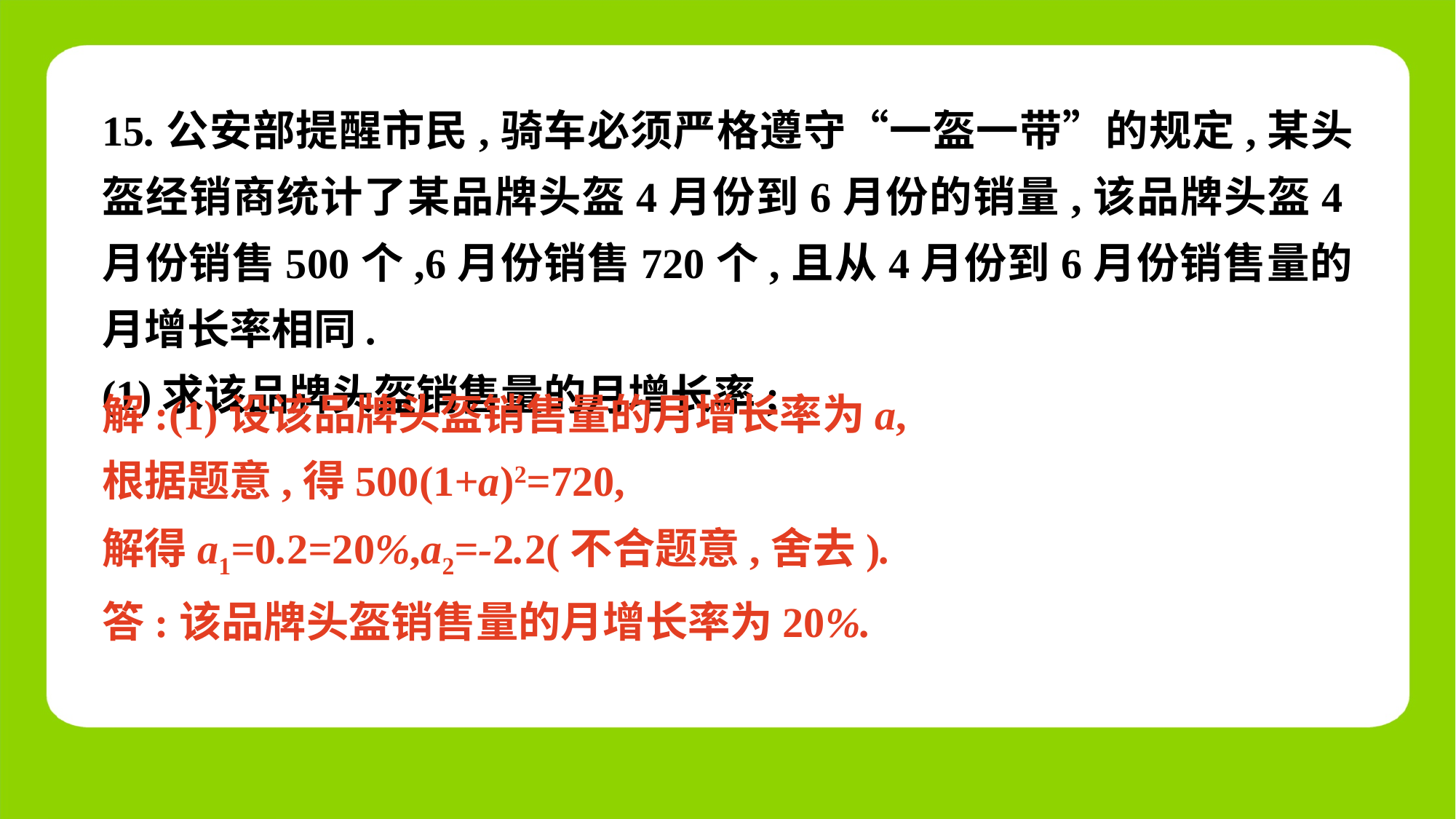

15.公安部提醒市民,骑车必须严格遵守“一盔一带”的规定,某头盔经销商统计了某品牌头盔4月份到6月份的销量,该品牌头盔4月份销售500个,6月份销售720个,且从4月份到6月份销售量的月增长率相同.
(1)求该品牌头盔销售量的月增长率;
解:(1)设该品牌头盔销售量的月增长率为a,
根据题意,得500(1+a)2=720,
解得a1=0.2=20%,a2=-2.2(不合题意,舍去).
答:该品牌头盔销售量的月增长率为20%.